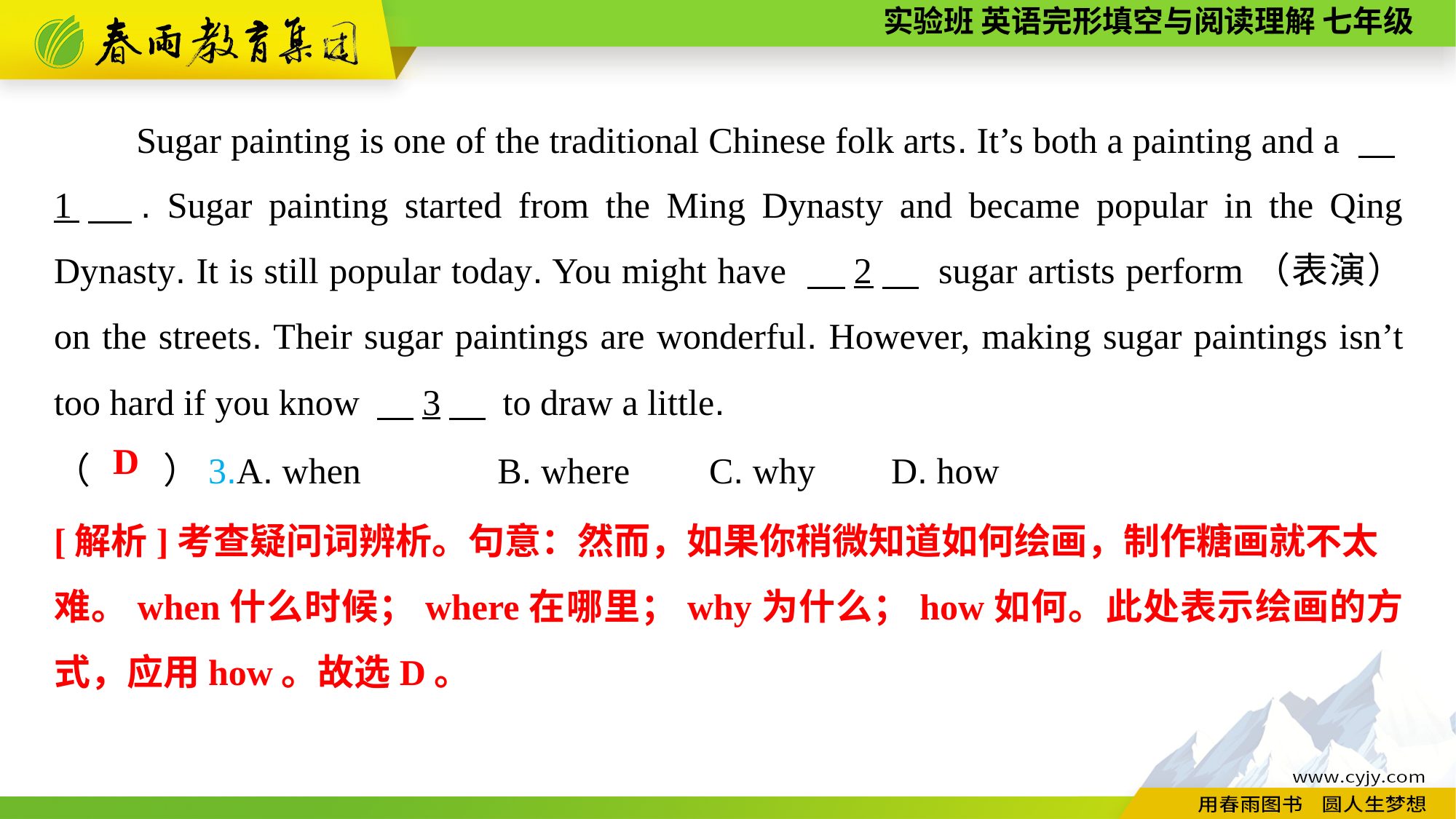

Sugar painting is one of the traditional Chinese folk arts. It’s both a painting and a 　1　. Sugar painting started from the Ming Dynasty and became popular in the Qing Dynasty. It is still popular today. You might have 　2　 sugar artists perform（表演） on the streets. Their sugar paintings are wonderful. However, making sugar paintings isn’t too hard if you know 　3　 to draw a little.
（　　）3.A. when               B. where	C. why	        D. how
D
[解析]考查疑问词辨析。句意：然而，如果你稍微知道如何绘画，制作糖画就不太
难。when什么时候；where在哪里；why为什么；how如何。此处表示绘画的方式，应用how。故选D。